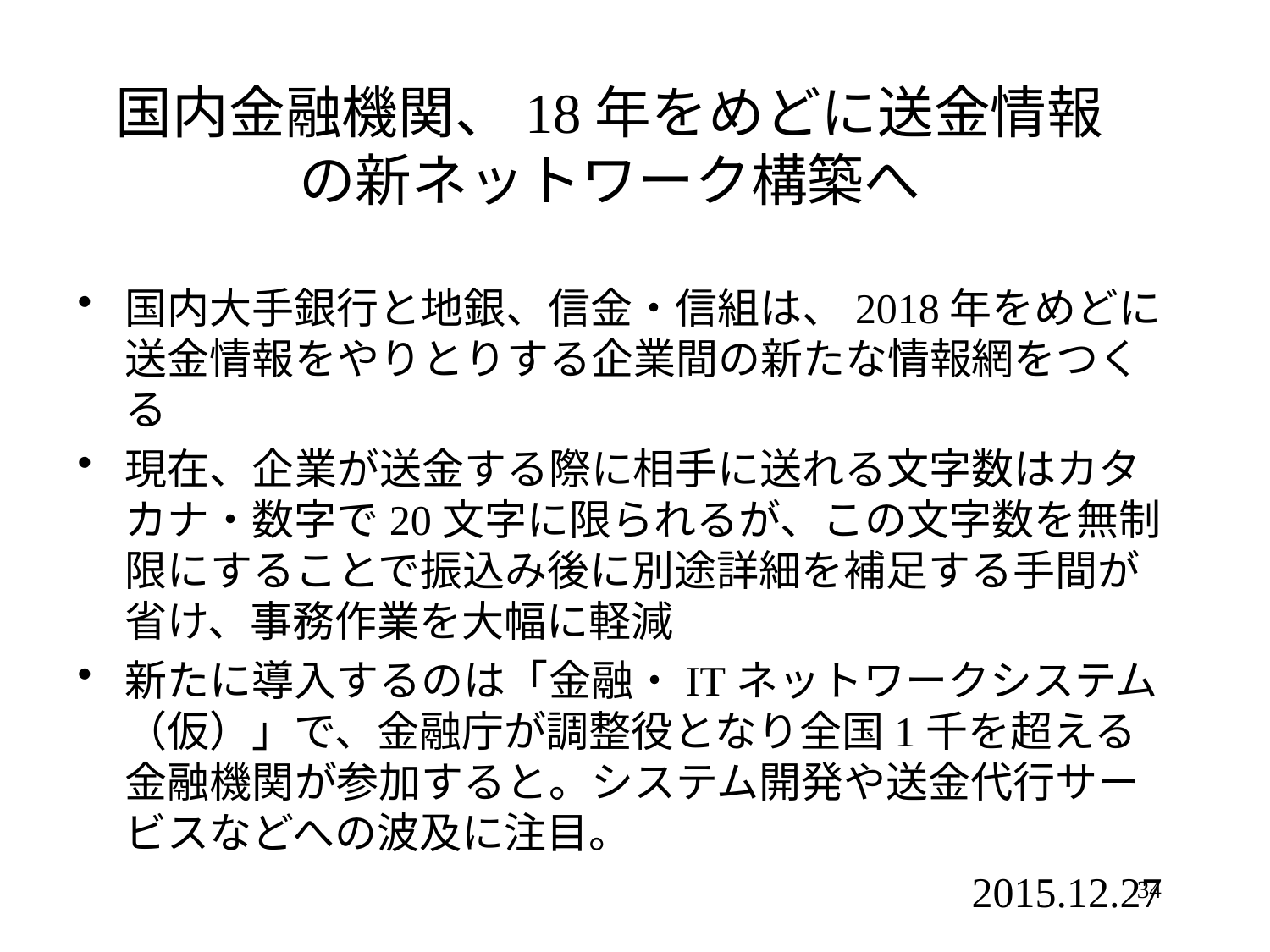

# 国内金融機関、18年をめどに送金情報の新ネットワーク構築へ
国内大手銀行と地銀、信金・信組は、2018年をめどに送金情報をやりとりする企業間の新たな情報網をつくる
現在、企業が送金する際に相手に送れる文字数はカタカナ・数字で20文字に限られるが、この文字数を無制限にすることで振込み後に別途詳細を補足する手間が省け、事務作業を大幅に軽減
新たに導入するのは「金融・ITネットワークシステム（仮）」で、金融庁が調整役となり全国1千を超える金融機関が参加すると。システム開発や送金代行サービスなどへの波及に注目。
2015.12.27
34